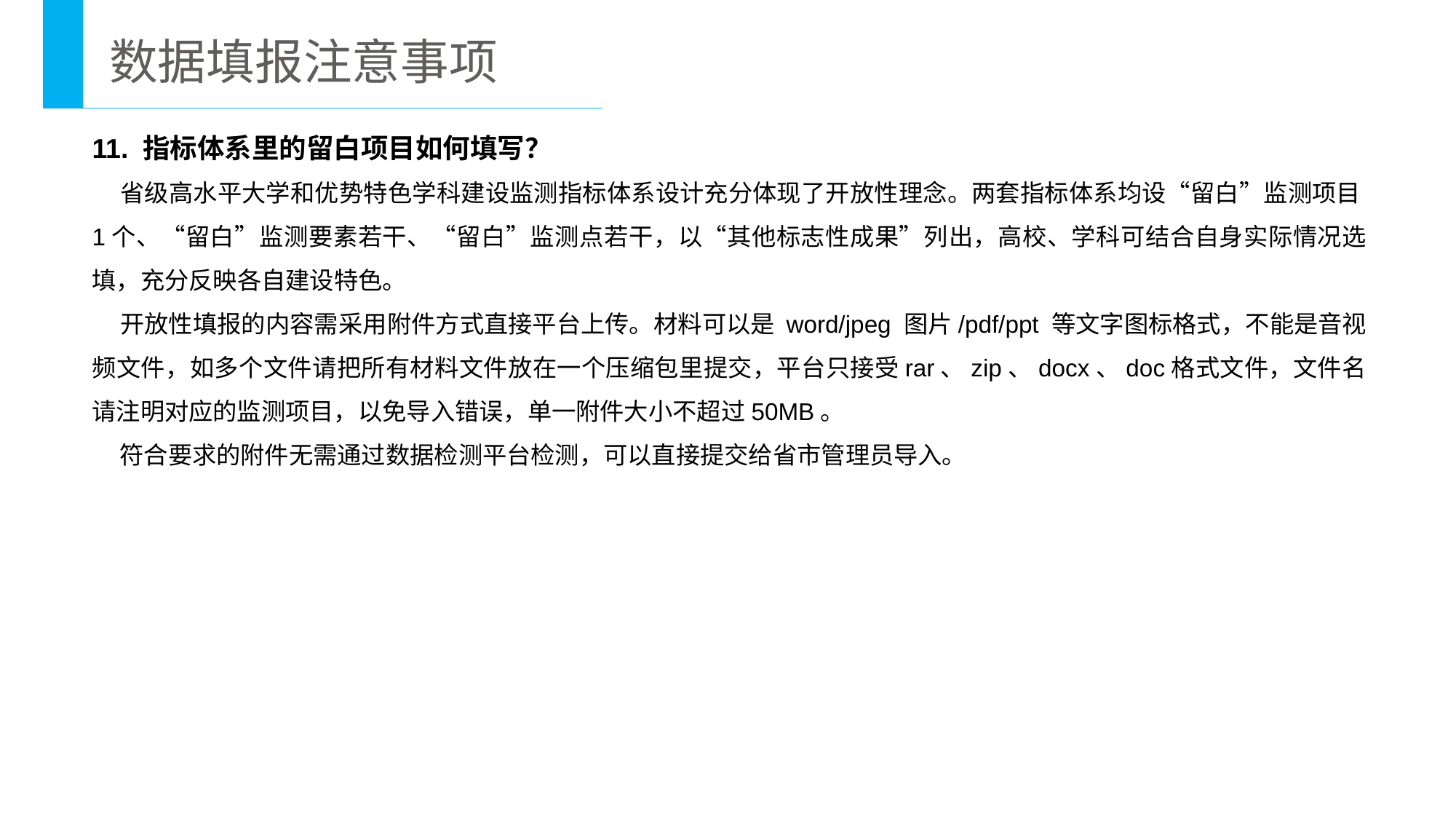

数据填报注意事项
11. 指标体系里的留白项目如何填写？
    省级高水平大学和优势特色学科建设监测指标体系设计充分体现了开放性理念。两套指标体系均设“留白”监测项目1个、“留白”监测要素若干、“留白”监测点若干，以“其他标志性成果”列出，高校、学科可结合自身实际情况选填，充分反映各自建设特色。
    开放性填报的内容需采用附件方式直接平台上传。材料可以是 word/jpeg 图片/pdf/ppt 等文字图标格式，不能是音视频文件，如多个文件请把所有材料文件放在一个压缩包里提交，平台只接受rar、zip、docx、doc格式文件，文件名请注明对应的监测项目，以免导入错误，单一附件大小不超过50MB。
    符合要求的附件无需通过数据检测平台检测，可以直接提交给省市管理员导入。